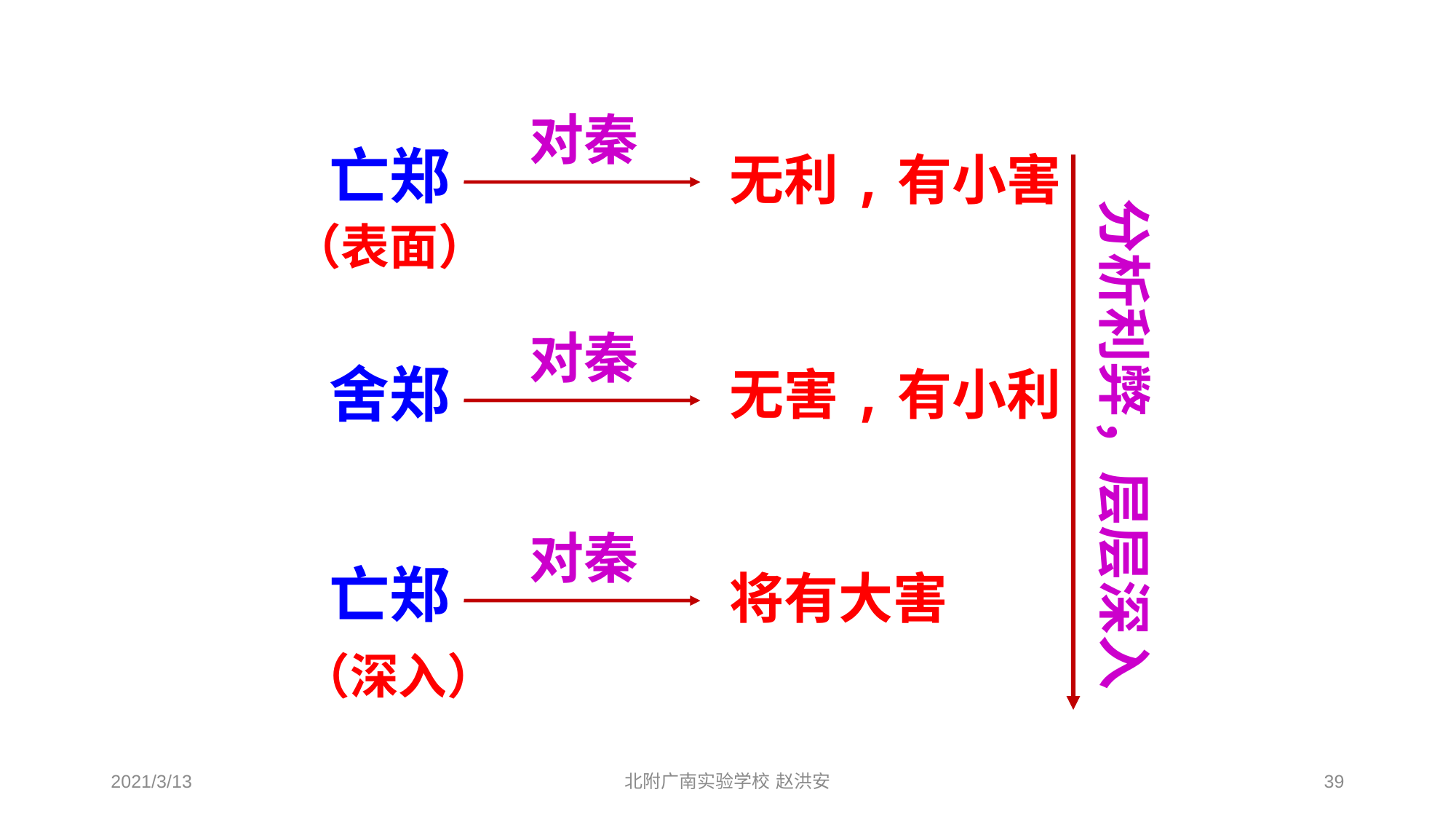

对秦

亡郑
无利,有小害

分析利弊，层层深入
（表面）
对秦

舍郑
无害,有小利
对秦

亡郑
将有大害
（深入）
2021/3/13
北附广南实验学校 赵洪安
39